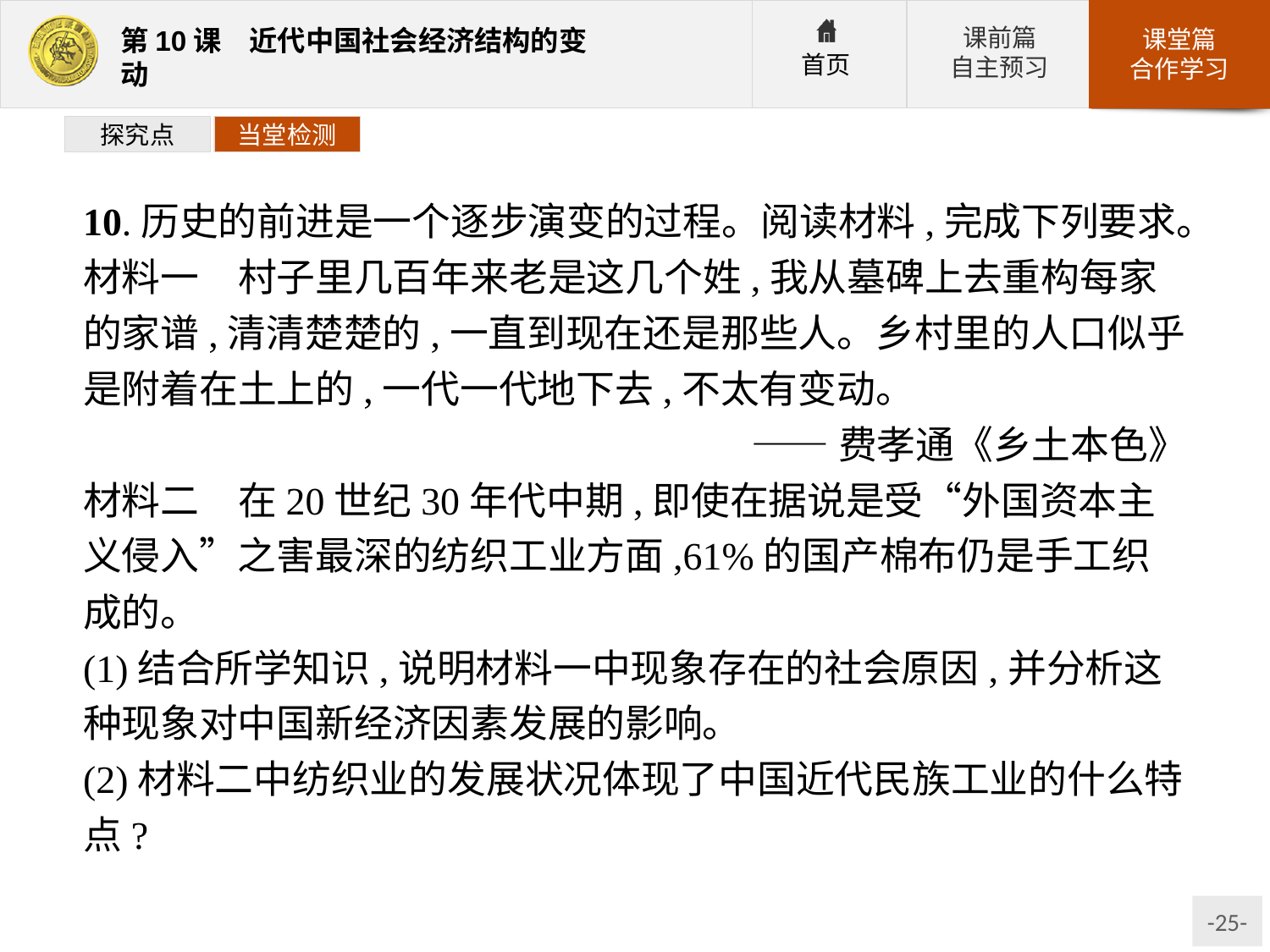

探究点
当堂检测
10.历史的前进是一个逐步演变的过程。阅读材料,完成下列要求。
材料一　村子里几百年来老是这几个姓,我从墓碑上去重构每家的家谱,清清楚楚的,一直到现在还是那些人。乡村里的人口似乎是附着在土上的,一代一代地下去,不太有变动。
——费孝通《乡土本色》
材料二　在20世纪30年代中期,即使在据说是受“外国资本主义侵入”之害最深的纺织工业方面,61%的国产棉布仍是手工织成的。
(1)结合所学知识,说明材料一中现象存在的社会原因,并分析这种现象对中国新经济因素发展的影响。
(2)材料二中纺织业的发展状况体现了中国近代民族工业的什么特点?